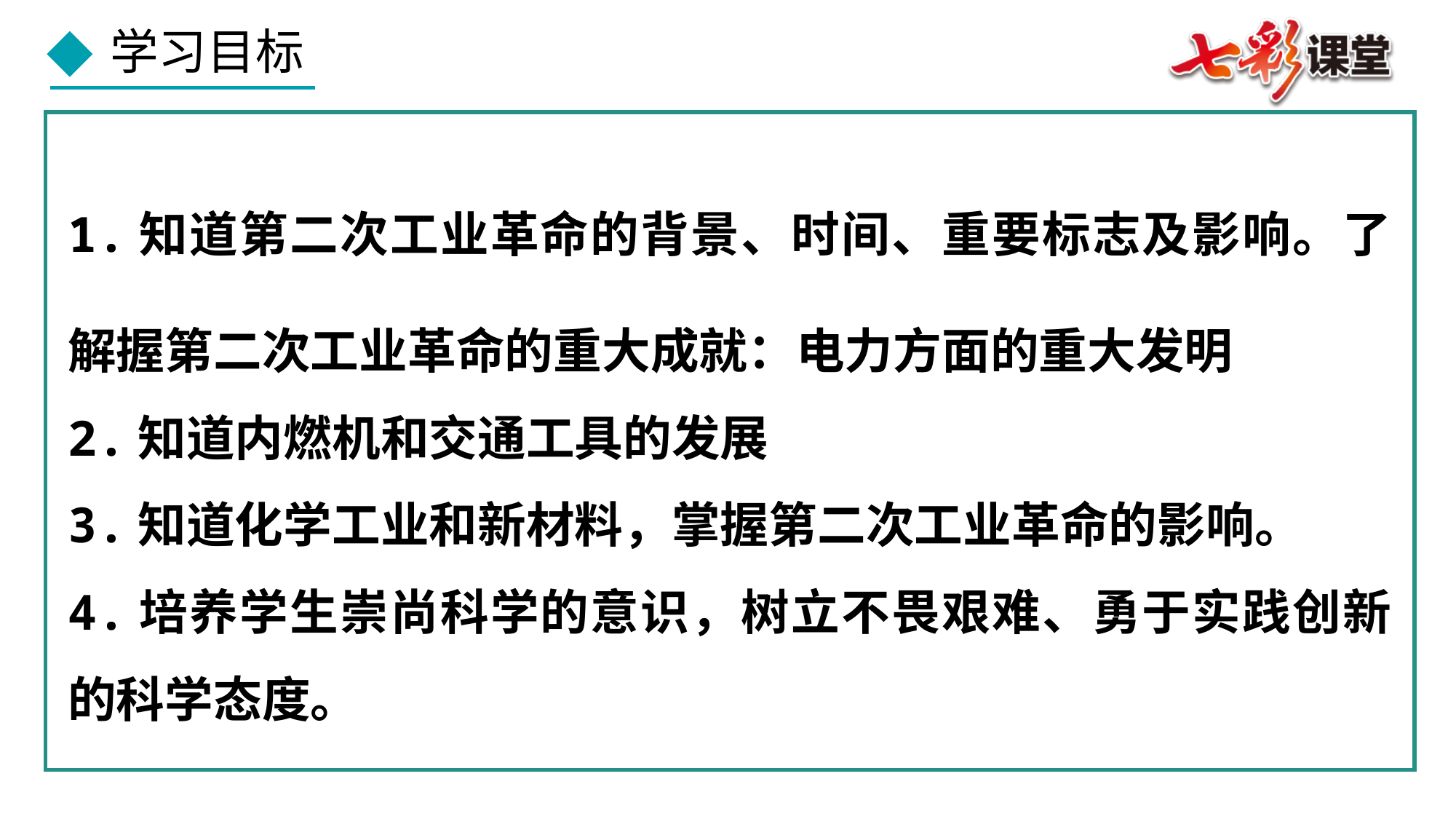

1.知道第二次工业革命的背景、时间、重要标志及影响。了解握第二次工业革命的重大成就：电力方面的重大发明
2.知道内燃机和交通工具的发展
3.知道化学工业和新材料，掌握第二次工业革命的影响。
4.培养学生崇尚科学的意识，树立不畏艰难、勇于实践创新的科学态度。